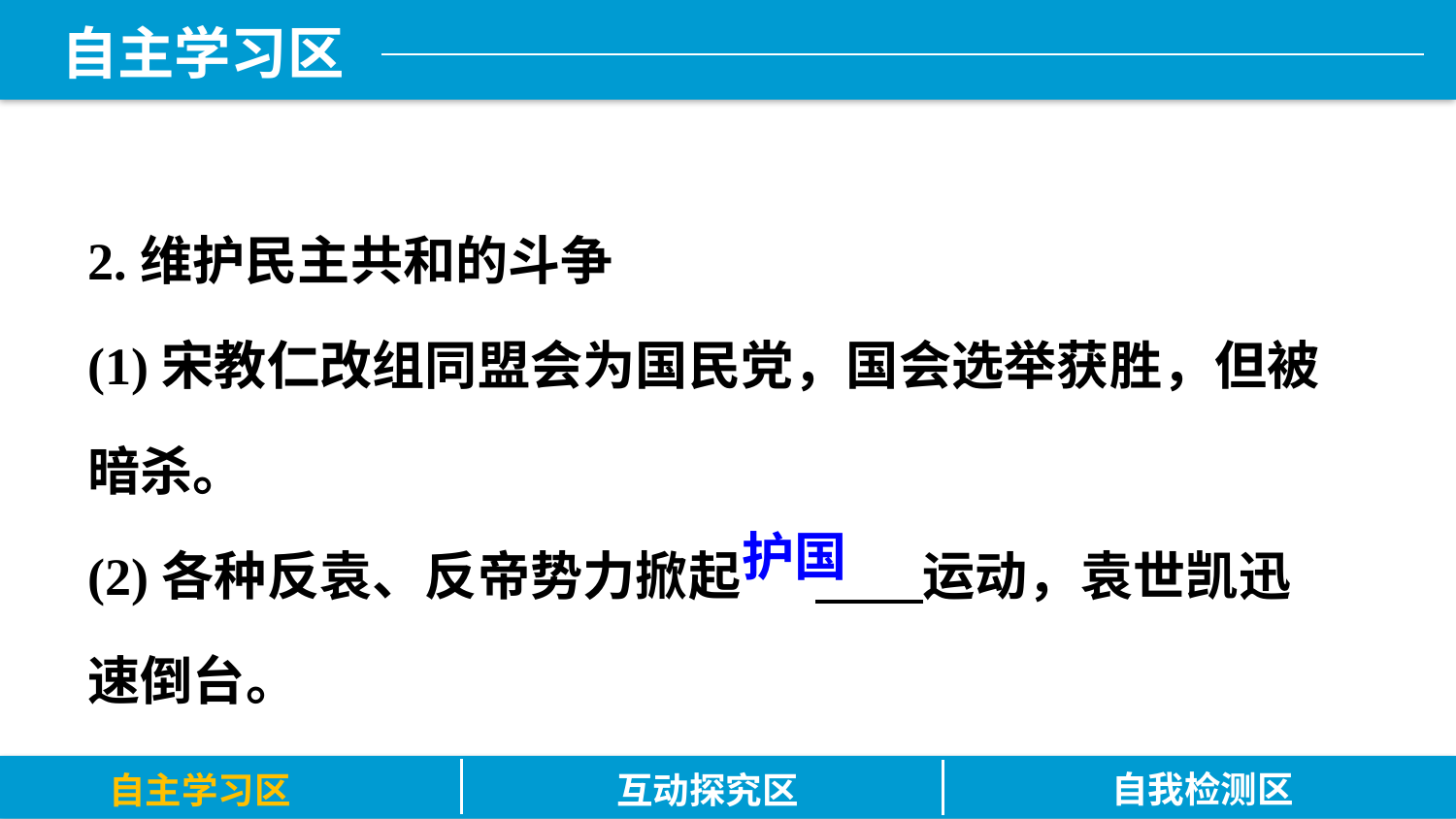

2.维护民主共和的斗争
(1)宋教仁改组同盟会为国民党，国会选举获胜，但被暗杀。
(2)各种反袁、反帝势力掀起	         运动，袁世凯迅速倒台。
护国
自我检测区
自主学习区
互动探究区